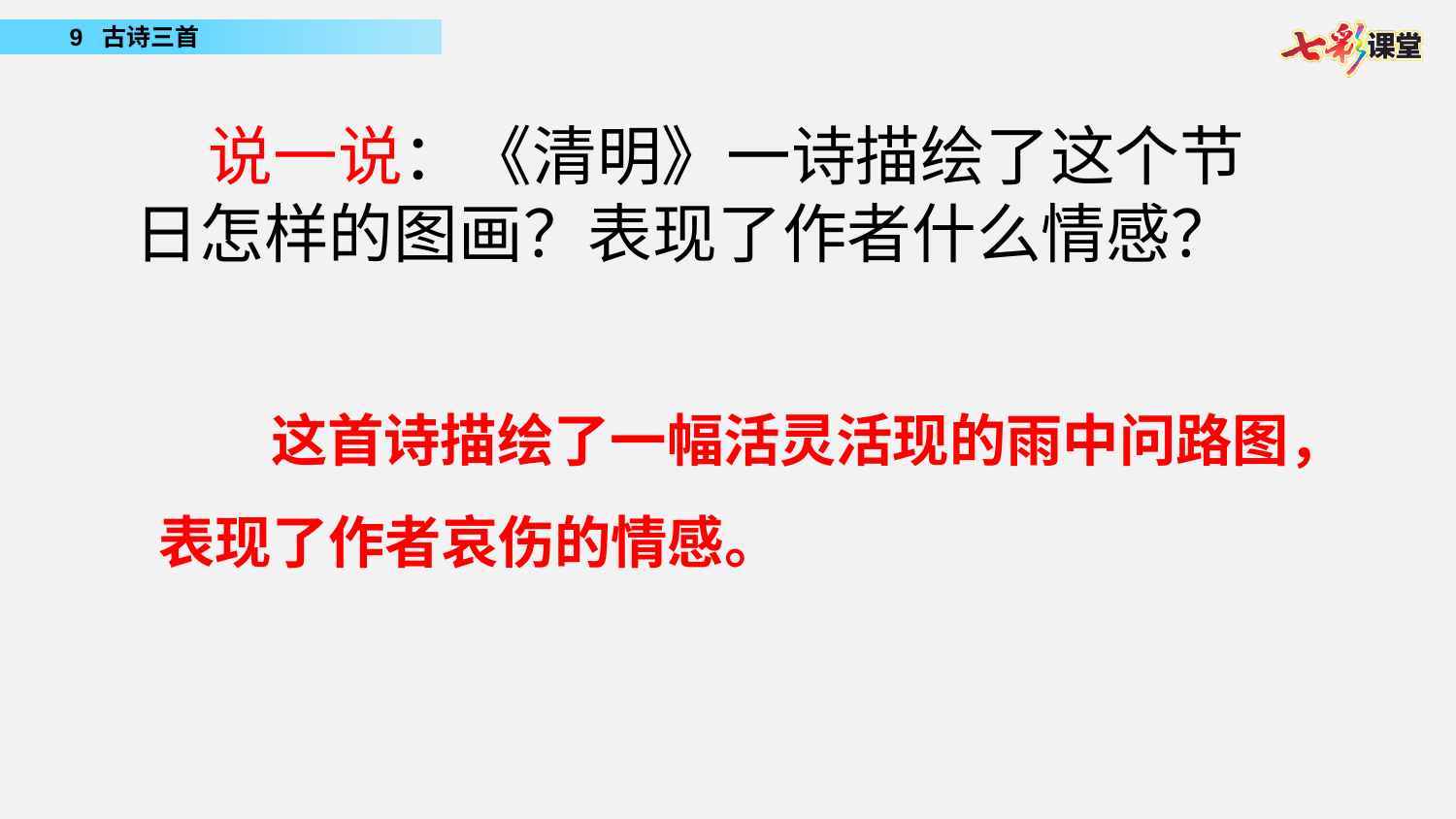

说一说：《清明》一诗描绘了这个节日怎样的图画？表现了作者什么情感？
  这首诗描绘了一幅活灵活现的雨中问路图，表现了作者哀伤的情感。